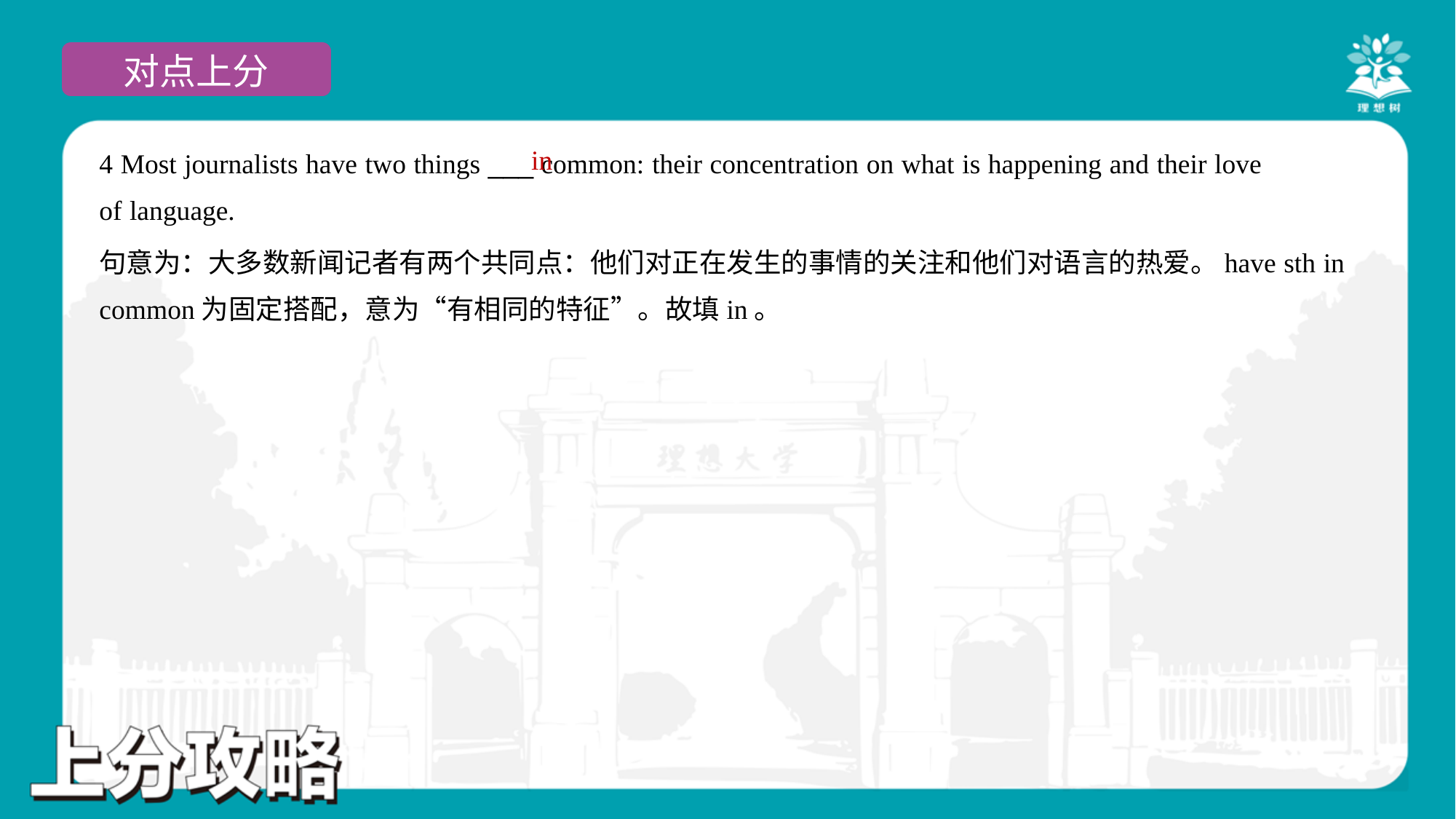

in
4 Most journalists have two things ___ common: their concentration on what is happening and their love
of language.
句意为：大多数新闻记者有两个共同点：他们对正在发生的事情的关注和他们对语言的热爱。have sth in
common为固定搭配，意为“有相同的特征”。故填in。